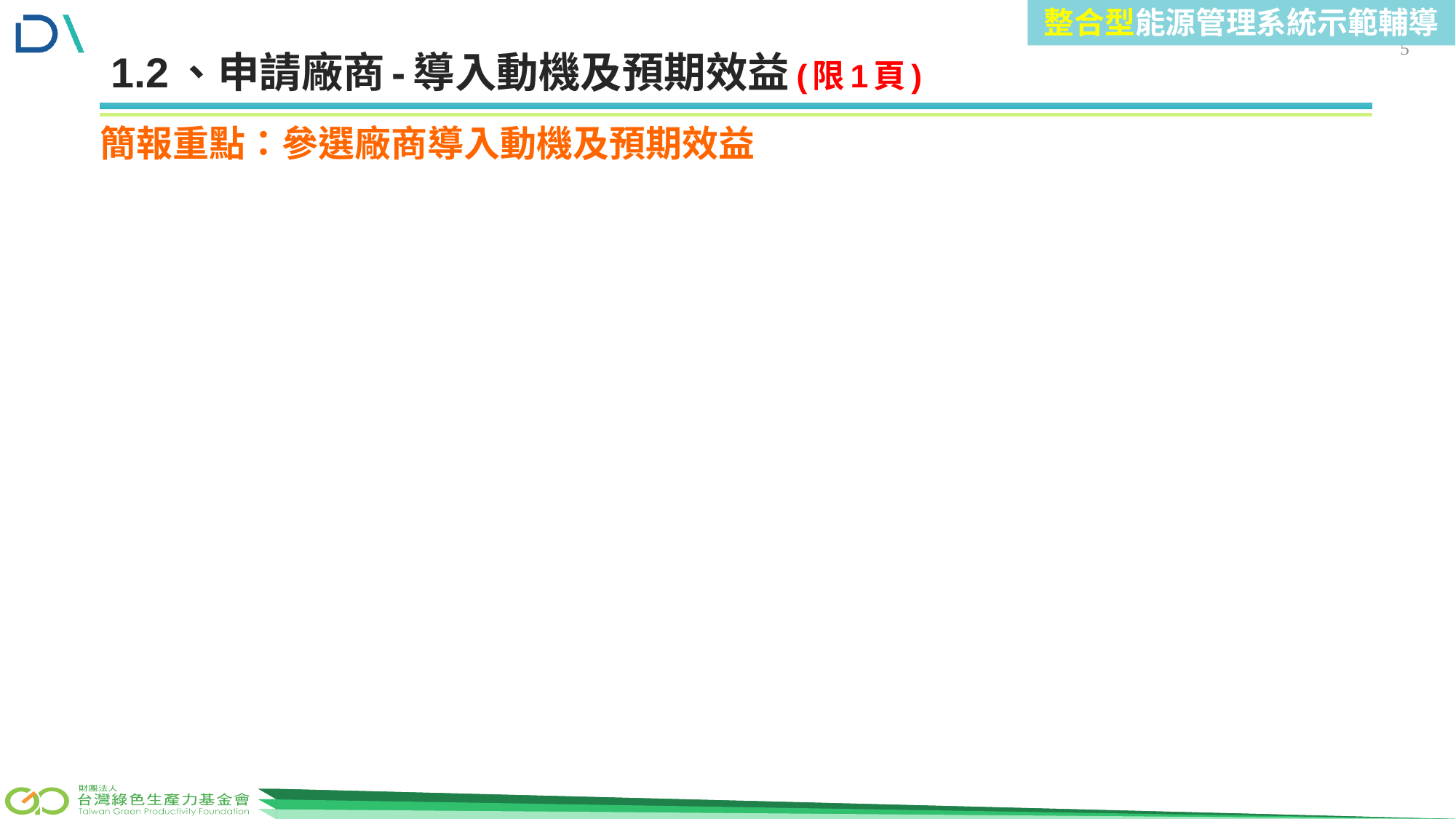

整合型能源管理系統示範輔導
5
# 1.2、申請廠商-導入動機及預期效益(限1頁)
簡報重點：參選廠商導入動機及預期效益